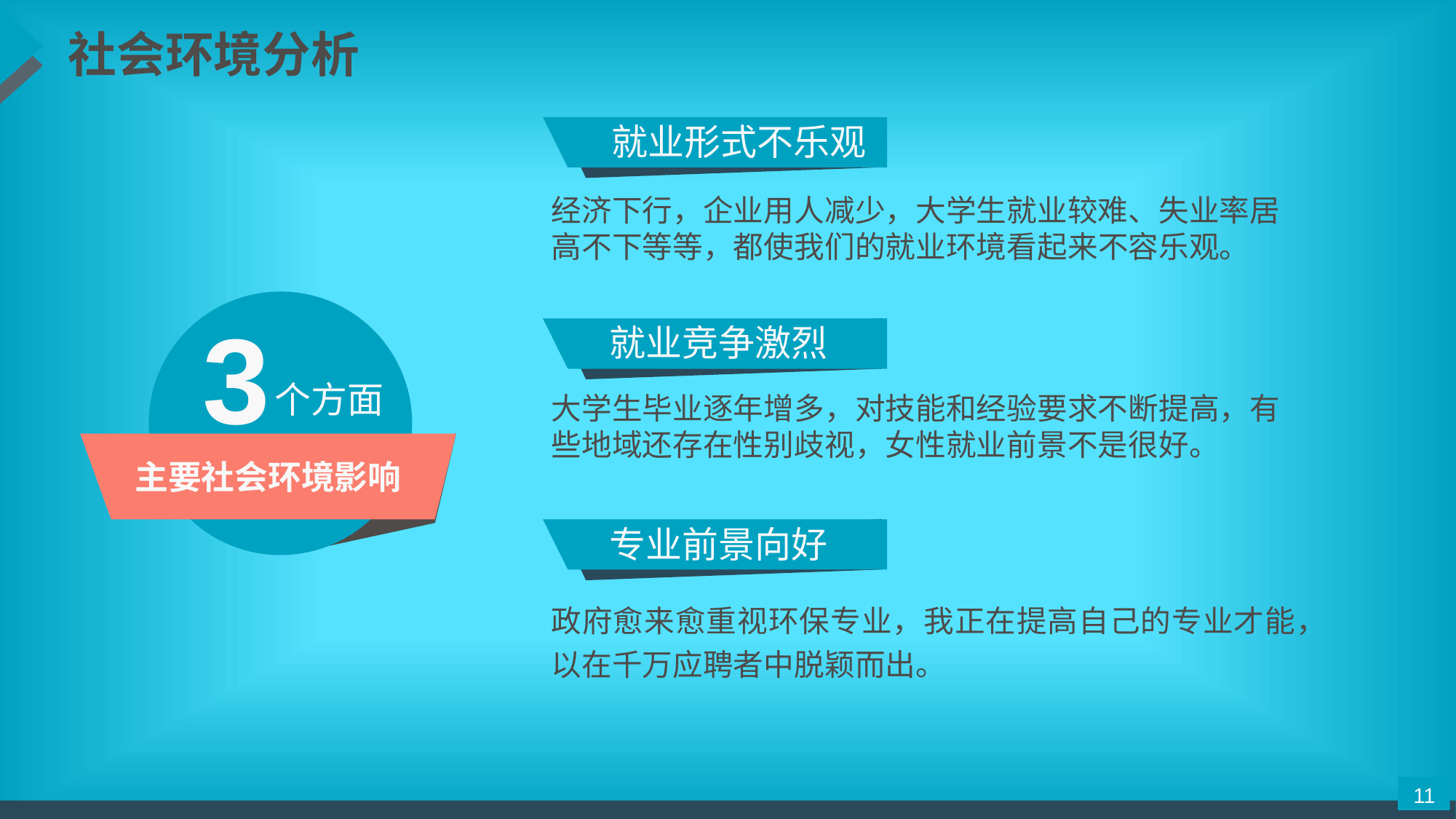

社会环境分析

就业形式不乐观

经济下行，企业用人减少，大学生就业较难、失业率居高不下等等，都使我们的就业环境看起来不容乐观。

3
就业竞争激烈

个方面
大学生毕业逐年增多，对技能和经验要求不断提高，有些地域还存在性别歧视，女性就业前景不是很好。

主要社会环境影响
专业前景向好

政府愈来愈重视环保专业，我正在提高自己的专业才能，以在千万应聘者中脱颖而出。